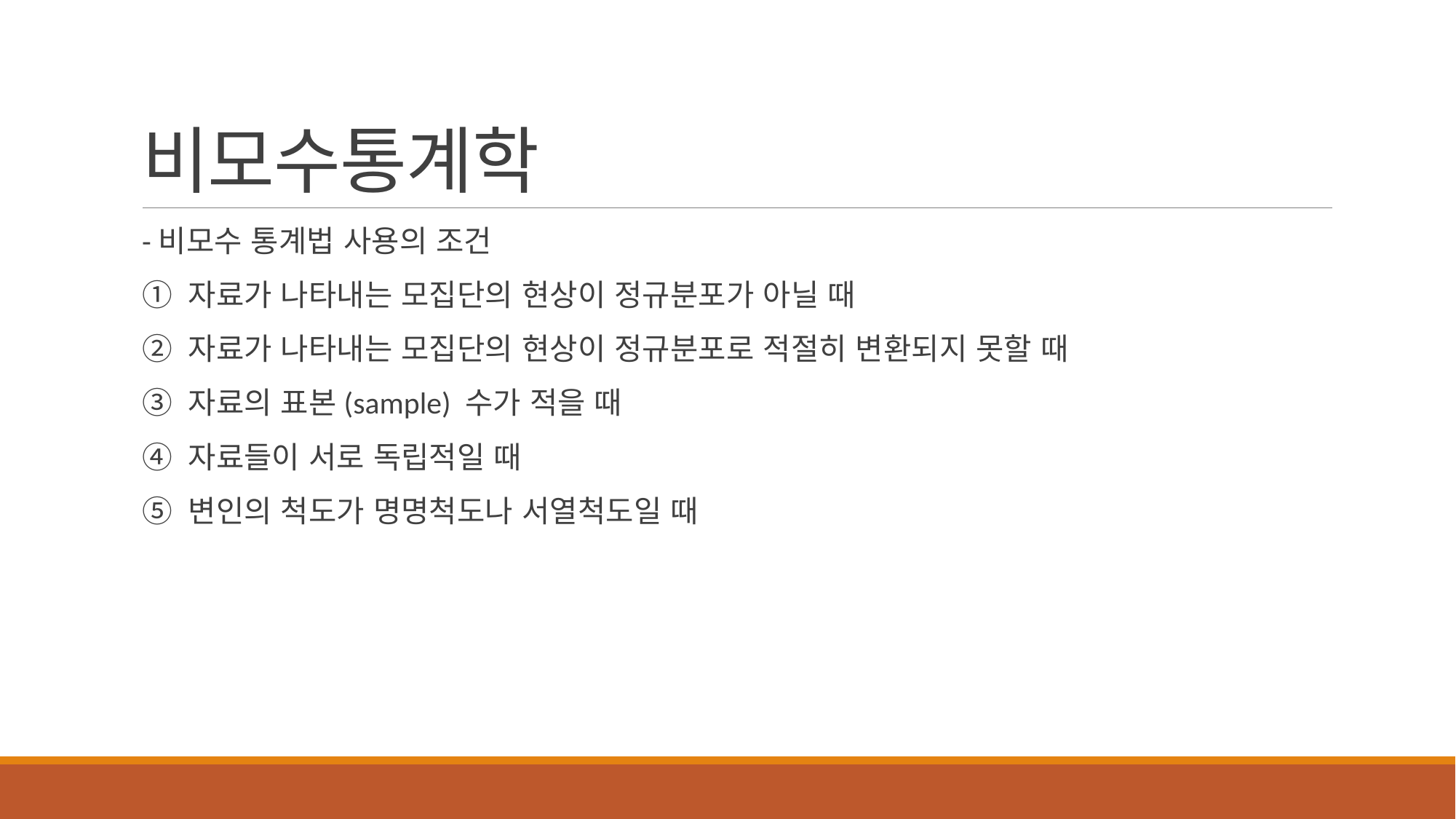

# 비모수통계학
-비모수 통계법 사용의 조건
① 자료가 나타내는 모집단의 현상이 정규분포가 아닐 때
② 자료가 나타내는 모집단의 현상이 정규분포로 적절히 변환되지 못할 때
③ 자료의 표본(sample) 수가 적을 때
④ 자료들이 서로 독립적일 때
⑤ 변인의 척도가 명명척도나 서열척도일 때